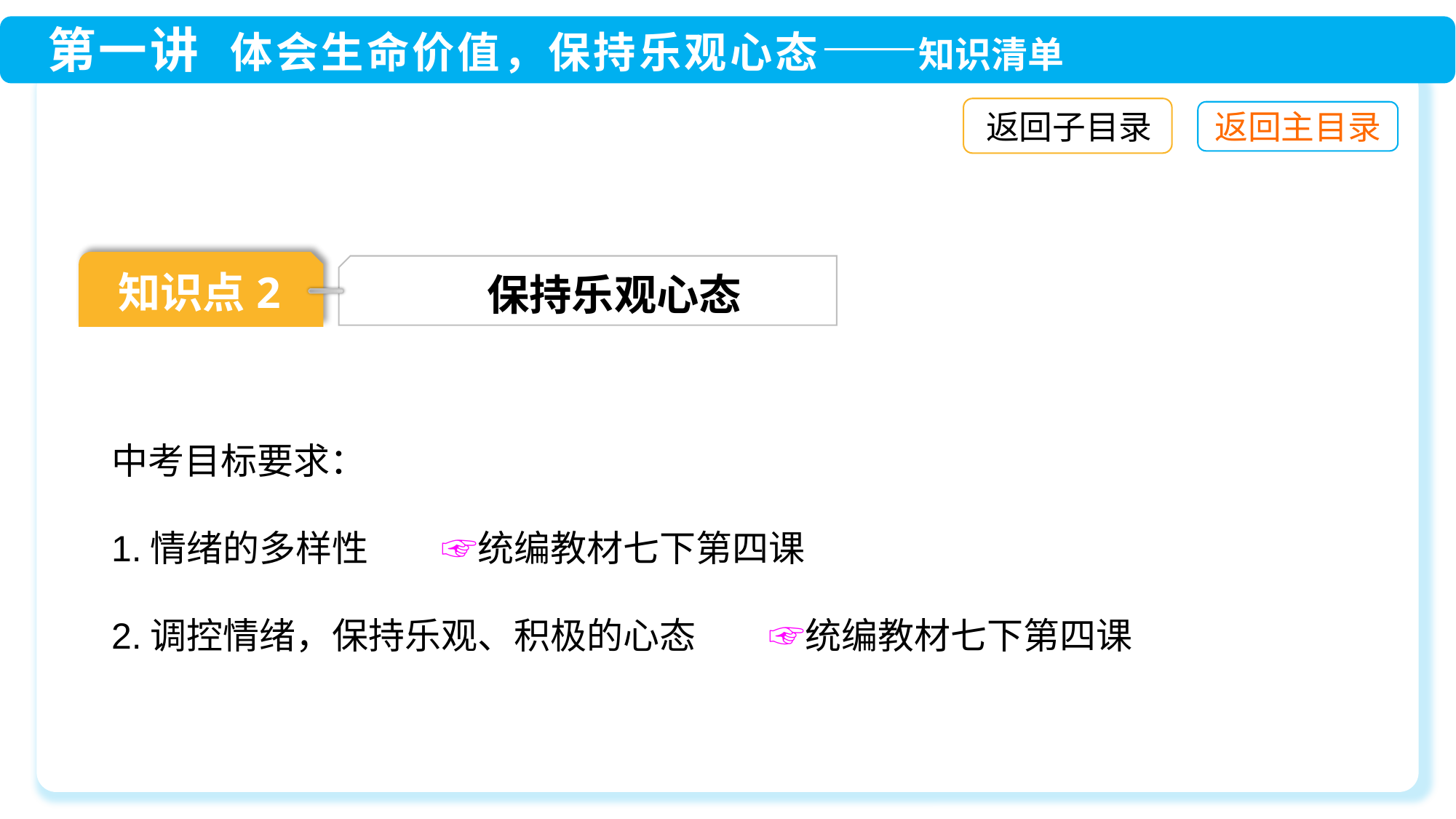

返回子目录
知识点2
保持乐观心态

中考目标要求：
1.情绪的多样性　　☞统编教材七下第四课
2.调控情绪，保持乐观、积极的心态　　☞统编教材七下第四课